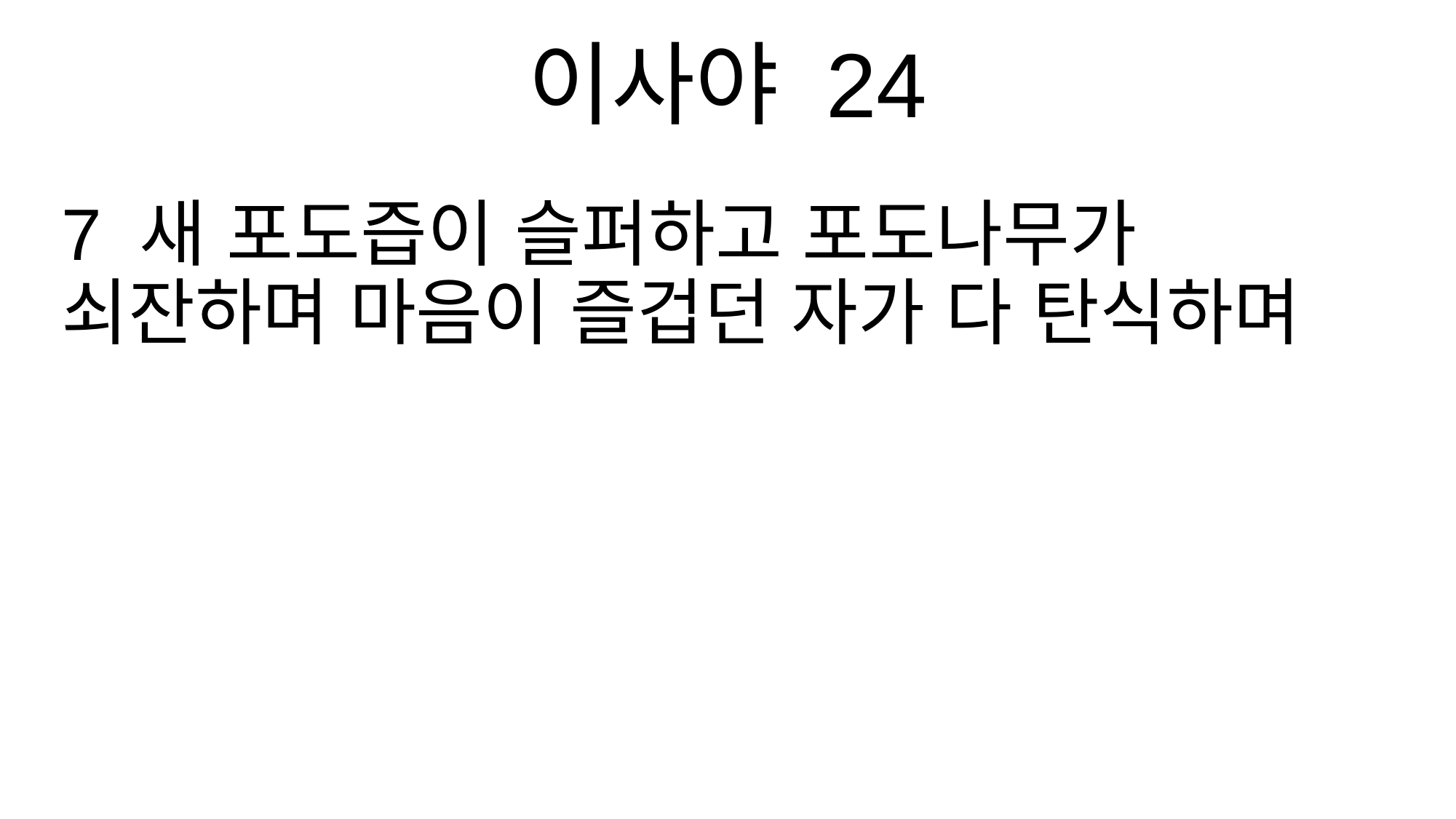

이사야 24
7 새 포도즙이 슬퍼하고 포도나무가 쇠잔하며 마음이 즐겁던 자가 다 탄식하며